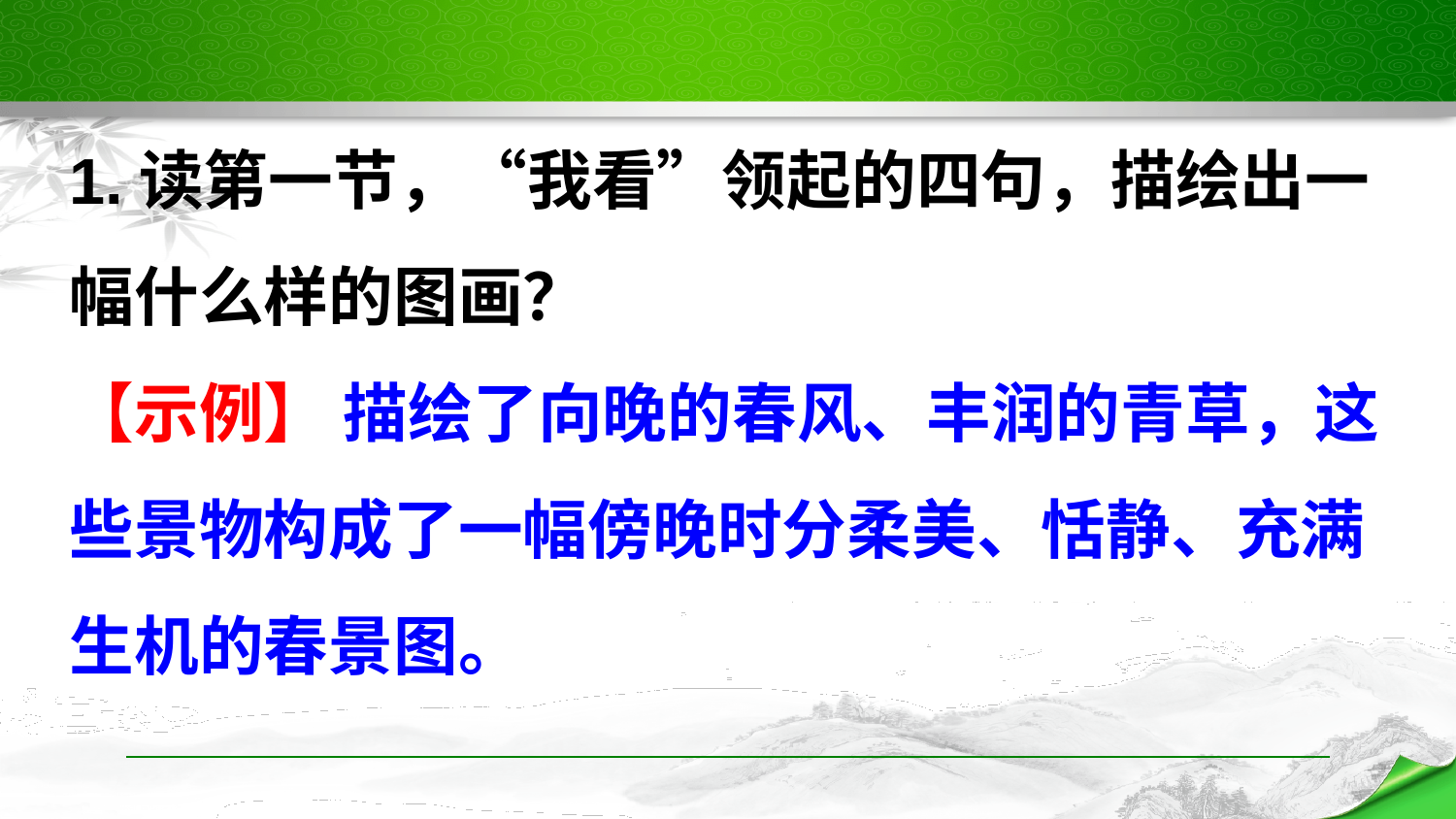

1.读第一节，“我看”领起的四句，描绘出一幅什么样的图画？
【示例】 描绘了向晚的春风、丰润的青草，这些景物构成了一幅傍晚时分柔美、恬静、充满生机的春景图。